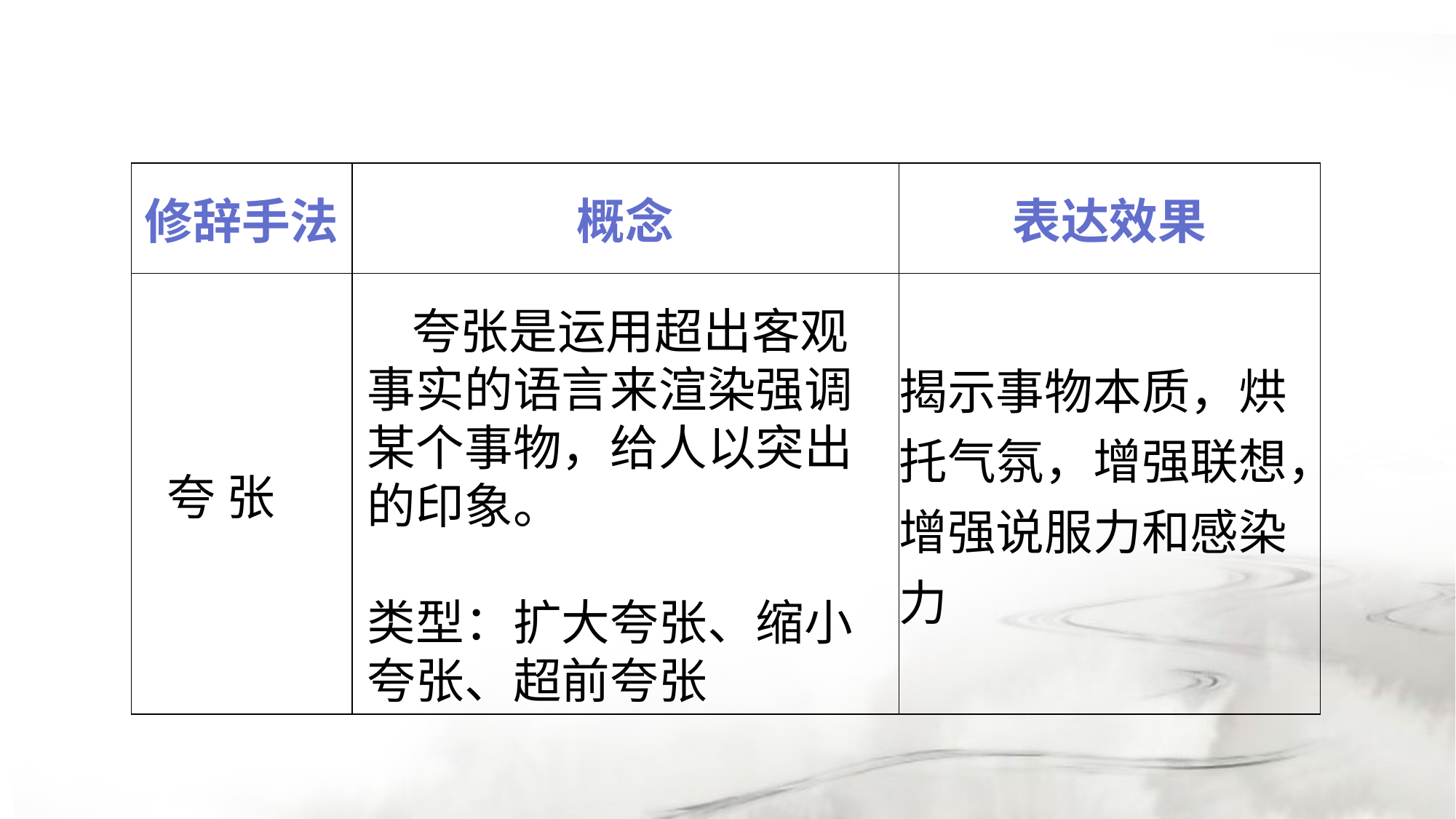

| 修辞手法 | 概念 | 表达效果 |
| --- | --- | --- |
| 夸 张 |  | 揭示事物本质，烘托气氛，增强联想，增强说服力和感染力 |
   夸张是运用超出客观事实的语言来渲染强调某个事物，给人以突出的印象。

类型：扩大夸张、缩小夸张、超前夸张